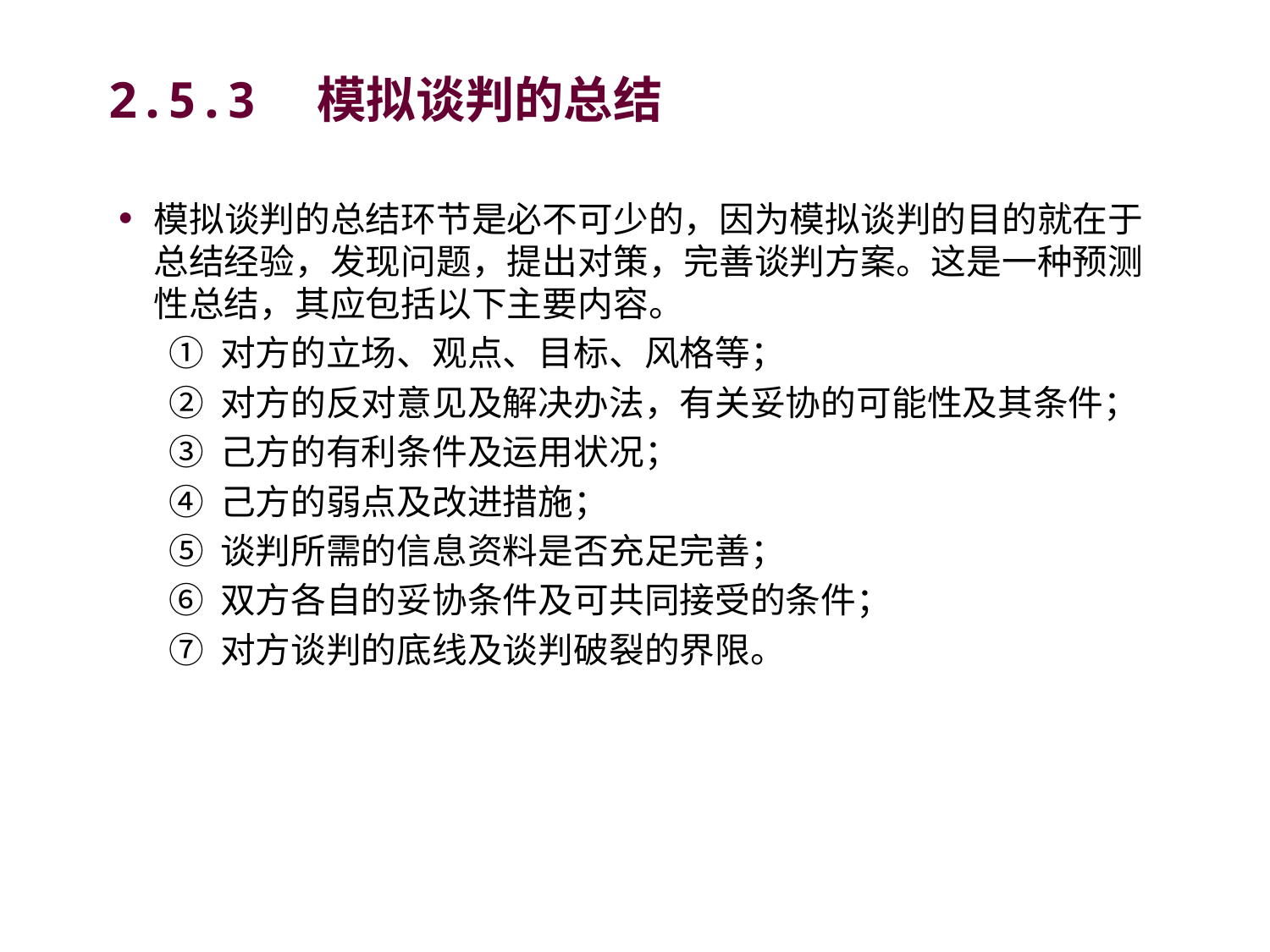

# 2.5.3　模拟谈判的总结
模拟谈判的总结环节是必不可少的，因为模拟谈判的目的就在于总结经验，发现问题，提出对策，完善谈判方案。这是一种预测性总结，其应包括以下主要内容。
① 对方的立场、观点、目标、风格等；
② 对方的反对意见及解决办法，有关妥协的可能性及其条件；
③ 己方的有利条件及运用状况；
④ 己方的弱点及改进措施；
⑤ 谈判所需的信息资料是否充足完善；
⑥ 双方各自的妥协条件及可共同接受的条件；
⑦ 对方谈判的底线及谈判破裂的界限。